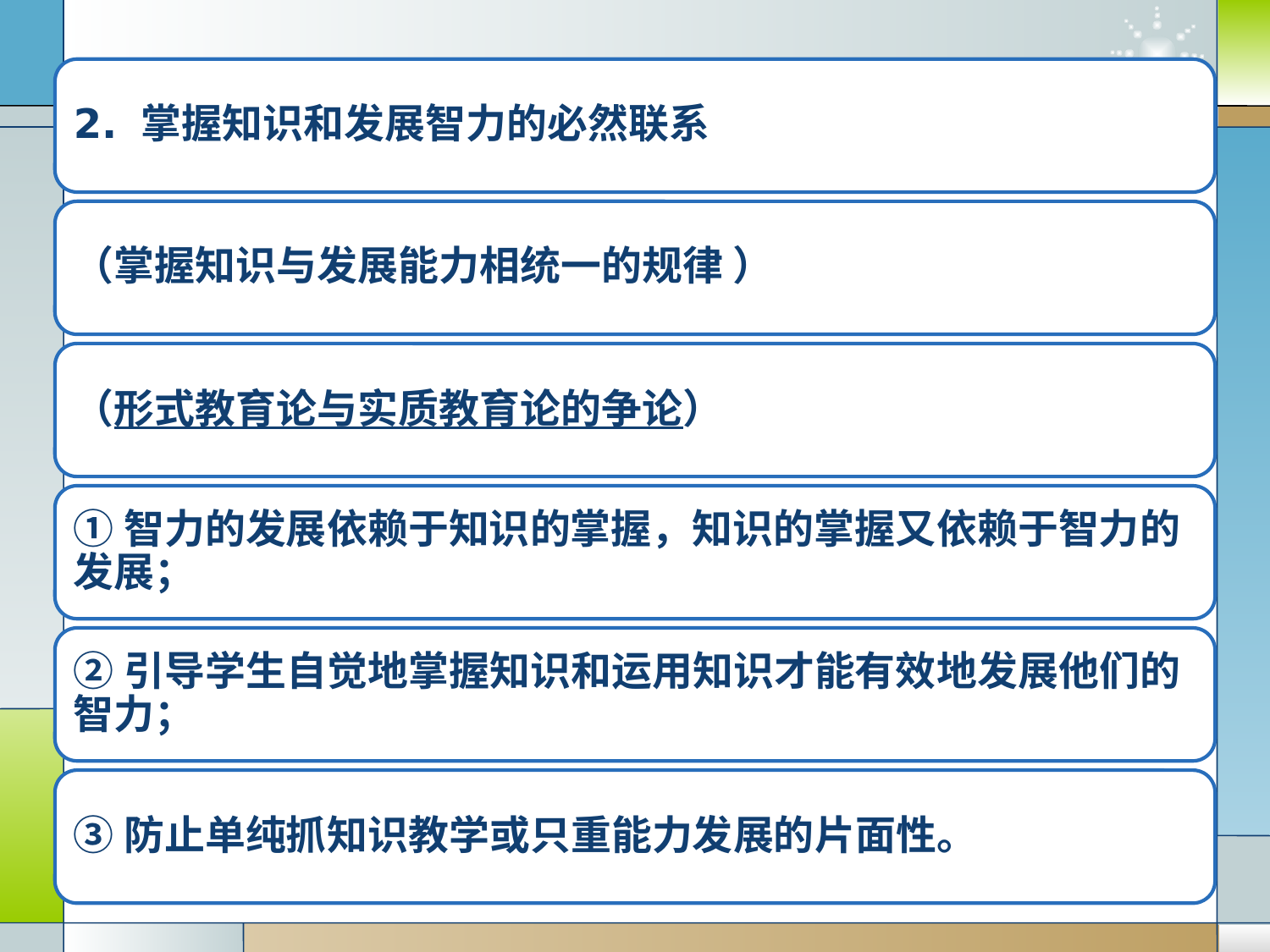

2. 掌握知识和发展智力的必然联系
（掌握知识与发展能力相统一的规律 ）
（形式教育论与实质教育论的争论）
①智力的发展依赖于知识的掌握，知识的掌握又依赖于智力的发展；
②引导学生自觉地掌握知识和运用知识才能有效地发展他们的智力；
③防止单纯抓知识教学或只重能力发展的片面性。
#